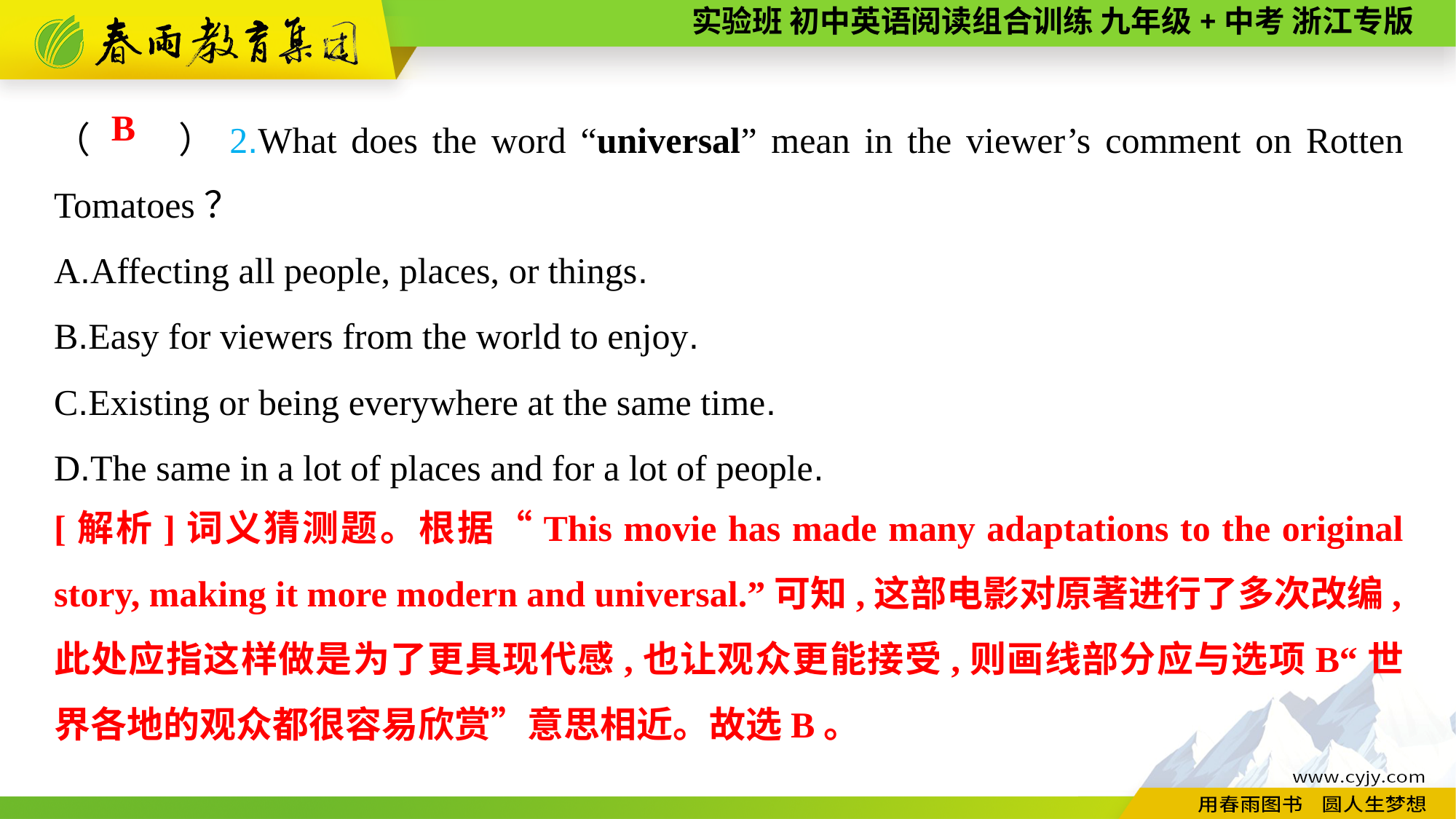

（　　）2.What does the word “universal” mean in the viewer’s comment on Rotten Tomatoes？
A.Affecting all people, places, or things.
B.Easy for viewers from the world to enjoy.
C.Existing or being everywhere at the same time.
D.The same in a lot of places and for a lot of people.
B
[解析]词义猜测题。根据“This movie has made many adaptations to the original story, making it more modern and universal.”可知,这部电影对原著进行了多次改编,此处应指这样做是为了更具现代感,也让观众更能接受,则画线部分应与选项B“世界各地的观众都很容易欣赏”意思相近。故选B。